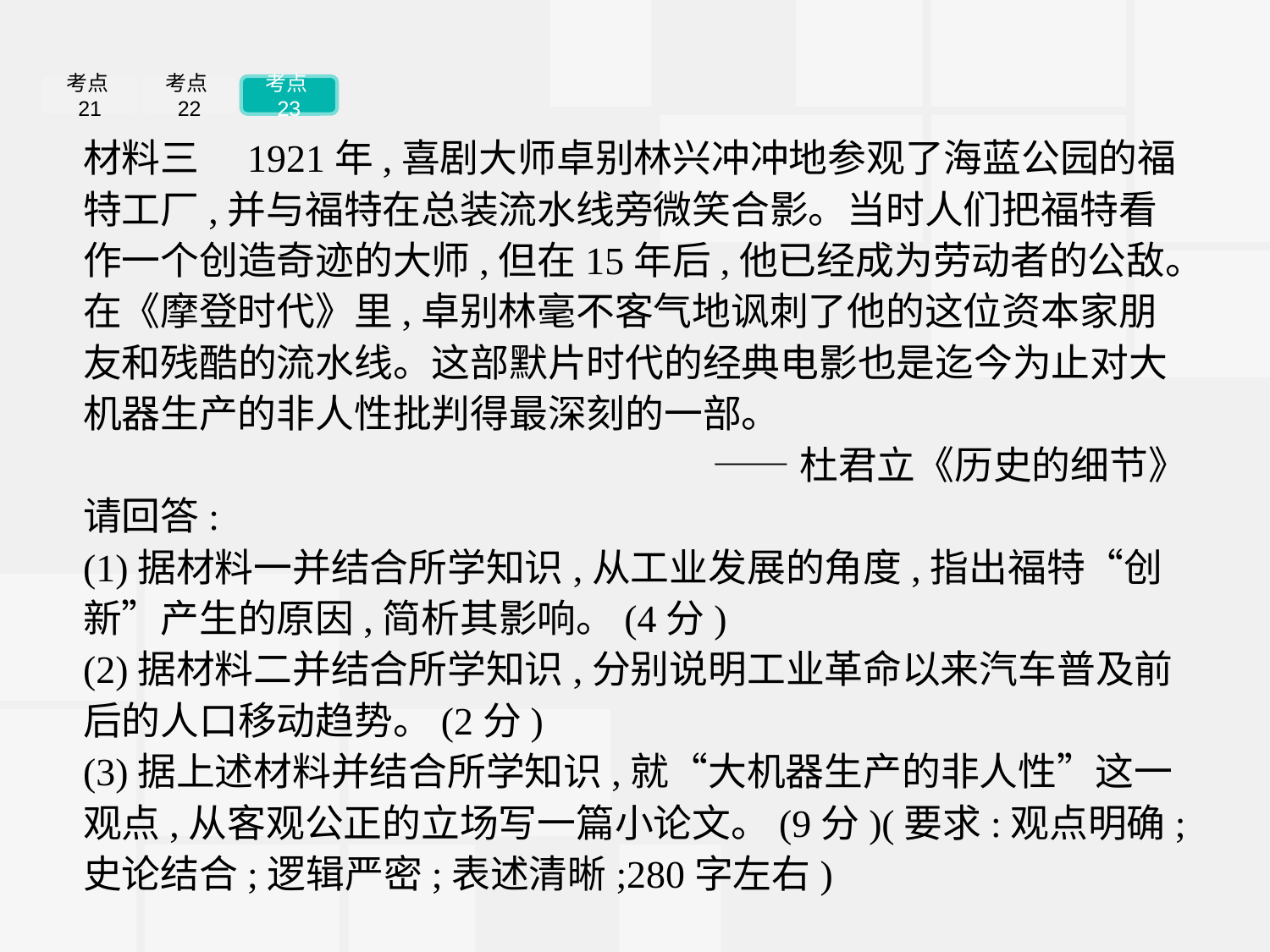

考点21
考点22
考点23
材料三　1921年,喜剧大师卓别林兴冲冲地参观了海蓝公园的福特工厂,并与福特在总装流水线旁微笑合影。当时人们把福特看作一个创造奇迹的大师,但在15年后,他已经成为劳动者的公敌。在《摩登时代》里,卓别林毫不客气地讽刺了他的这位资本家朋友和残酷的流水线。这部默片时代的经典电影也是迄今为止对大机器生产的非人性批判得最深刻的一部。
——杜君立《历史的细节》
请回答:
(1)据材料一并结合所学知识,从工业发展的角度,指出福特“创新”产生的原因,简析其影响。(4分)
(2)据材料二并结合所学知识,分别说明工业革命以来汽车普及前后的人口移动趋势。(2分)
(3)据上述材料并结合所学知识,就“大机器生产的非人性”这一观点,从客观公正的立场写一篇小论文。(9分)(要求:观点明确;史论结合;逻辑严密;表述清晰;280字左右)